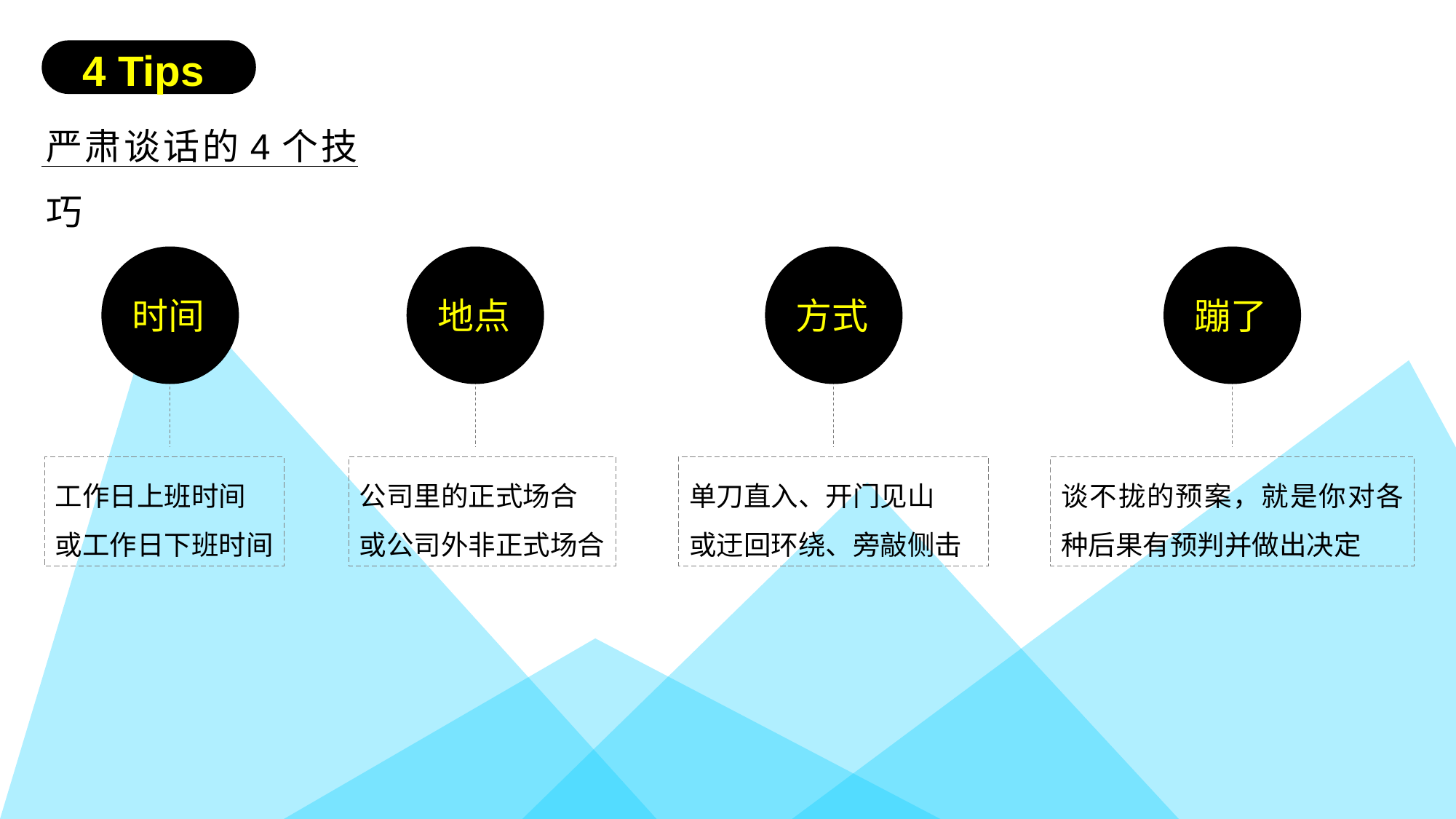

4 Tips

严肃谈话的4个技巧
时间
地点
方式
蹦了
公司里的正式场合
或公司外非正式场合
工作日上班时间
或工作日下班时间
单刀直入、开门见山
或迂回环绕、旁敲侧击
谈不拢的预案，就是你对各种后果有预判并做出决定